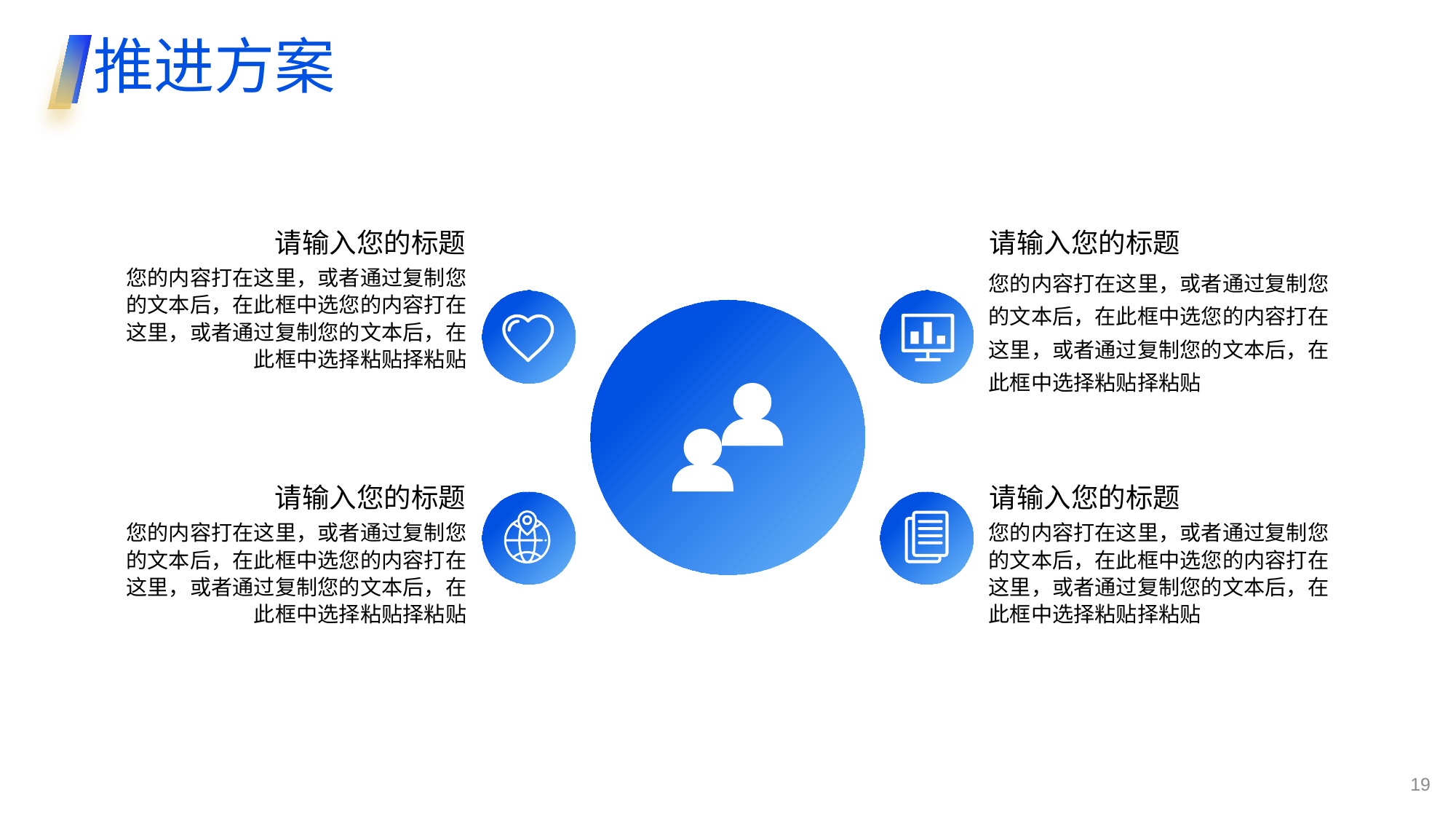

推进方案

请输入您的标题
您的内容打在这里，或者通过复制您的文本后，在此框中选您的内容打在这里，或者通过复制您的文本后，在此框中选择粘贴择粘贴
请输入您的标题
您的内容打在这里，或者通过复制您的文本后，在此框中选您的内容打在这里，或者通过复制您的文本后，在此框中选择粘贴择粘贴

请输入您的标题
您的内容打在这里，或者通过复制您的文本后，在此框中选您的内容打在这里，或者通过复制您的文本后，在此框中选择粘贴择粘贴
请输入您的标题
您的内容打在这里，或者通过复制您的文本后，在此框中选您的内容打在这里，或者通过复制您的文本后，在此框中选择粘贴择粘贴

19